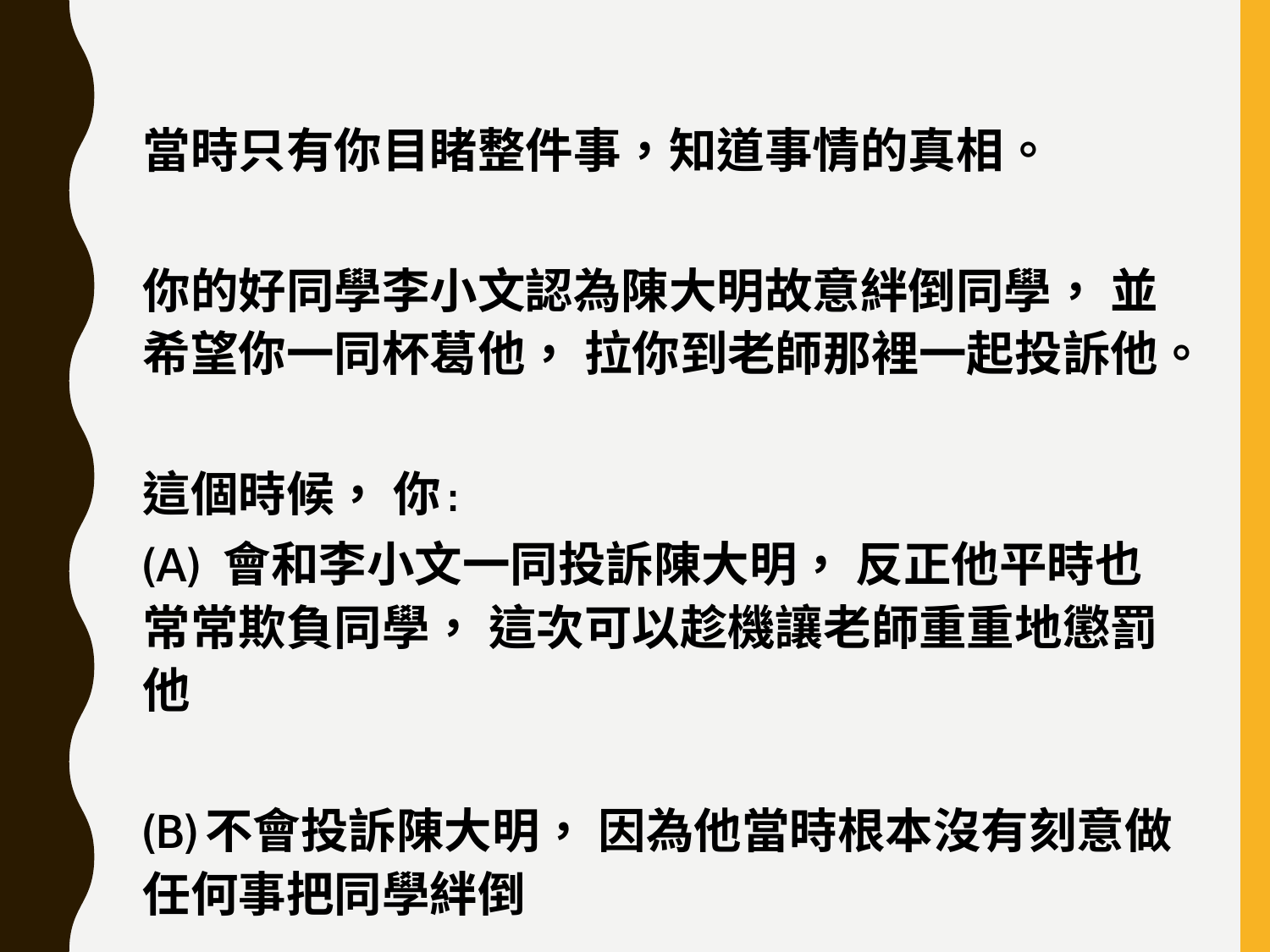

當時只有你目睹整件事，知道事情的真相。

你的好同學李小文認為陳大明故意絆倒同學， 並希望你一同杯葛他， 拉你到老師那裡一起投訴他。

這個時候， 你:
(A) 會和李小文一同投訴陳大明， 反正他平時也常常欺負同學， 這次可以趁機讓老師重重地懲罰他

(B)不會投訴陳大明， 因為他當時根本沒有刻意做任何事把同學絆倒